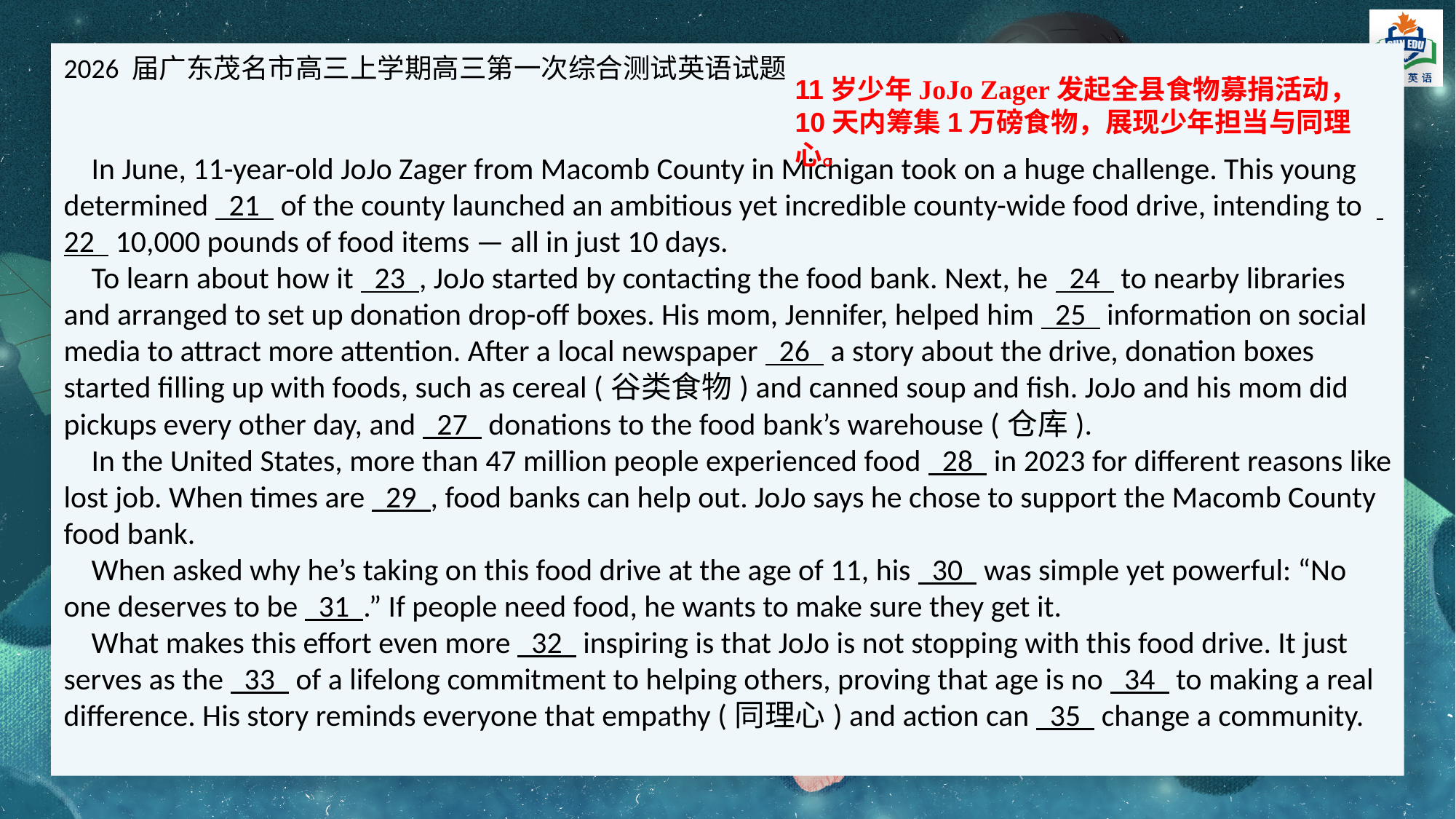

2026 届广东茂名市高三上学期高三第一次综合测试英语试题

    In June, 11-year-old JoJo Zager from Macomb County in Michigan took on a huge challenge. This young determined   21   of the county launched an ambitious yet incredible county-wide food drive, intending to    22   10,000 pounds of food items — all in just 10 days.
    To learn about how it   23  , JoJo started by contacting the food bank. Next, he   24   to nearby libraries and arranged to set up donation drop-off boxes. His mom, Jennifer, helped him   25   information on social media to attract more attention. After a local newspaper   26   a story about the drive, donation boxes started filling up with foods, such as cereal (谷类食物) and canned soup and fish. JoJo and his mom did pickups every other day, and   27   donations to the food bank’s warehouse (仓库).
    In the United States, more than 47 million people experienced food   28   in 2023 for different reasons like lost job. When times are   29  , food banks can help out. JoJo says he chose to support the Macomb County food bank.
    When asked why he’s taking on this food drive at the age of 11, his   30   was simple yet powerful: “No one deserves to be   31  .” If people need food, he wants to make sure they get it.
    What makes this effort even more   32   inspiring is that JoJo is not stopping with this food drive. It just serves as the   33   of a lifelong commitment to helping others, proving that age is no   34   to making a real difference. His story reminds everyone that empathy (同理心) and action can   35   change a community.
11岁少年JoJo Zager发起全县食物募捐活动，10天内筹集1万磅食物，展现少年担当与同理心。